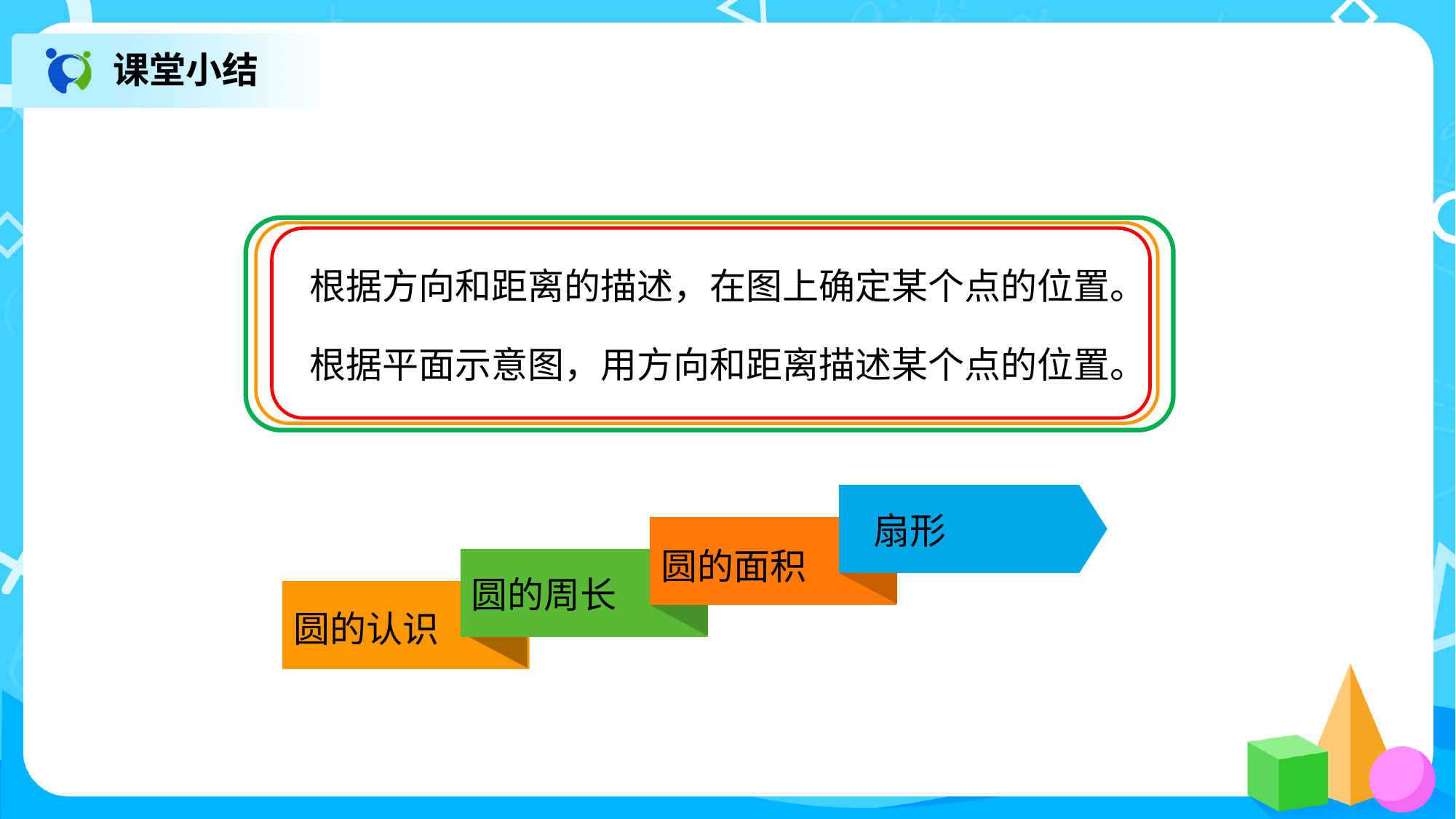

课堂小结

根据方向和距离的描述，在图上确定某个点的位置。
根据平面示意图，用方向和距离描述某个点的位置。

  扇形
圆的面积
圆的周长
圆的认识